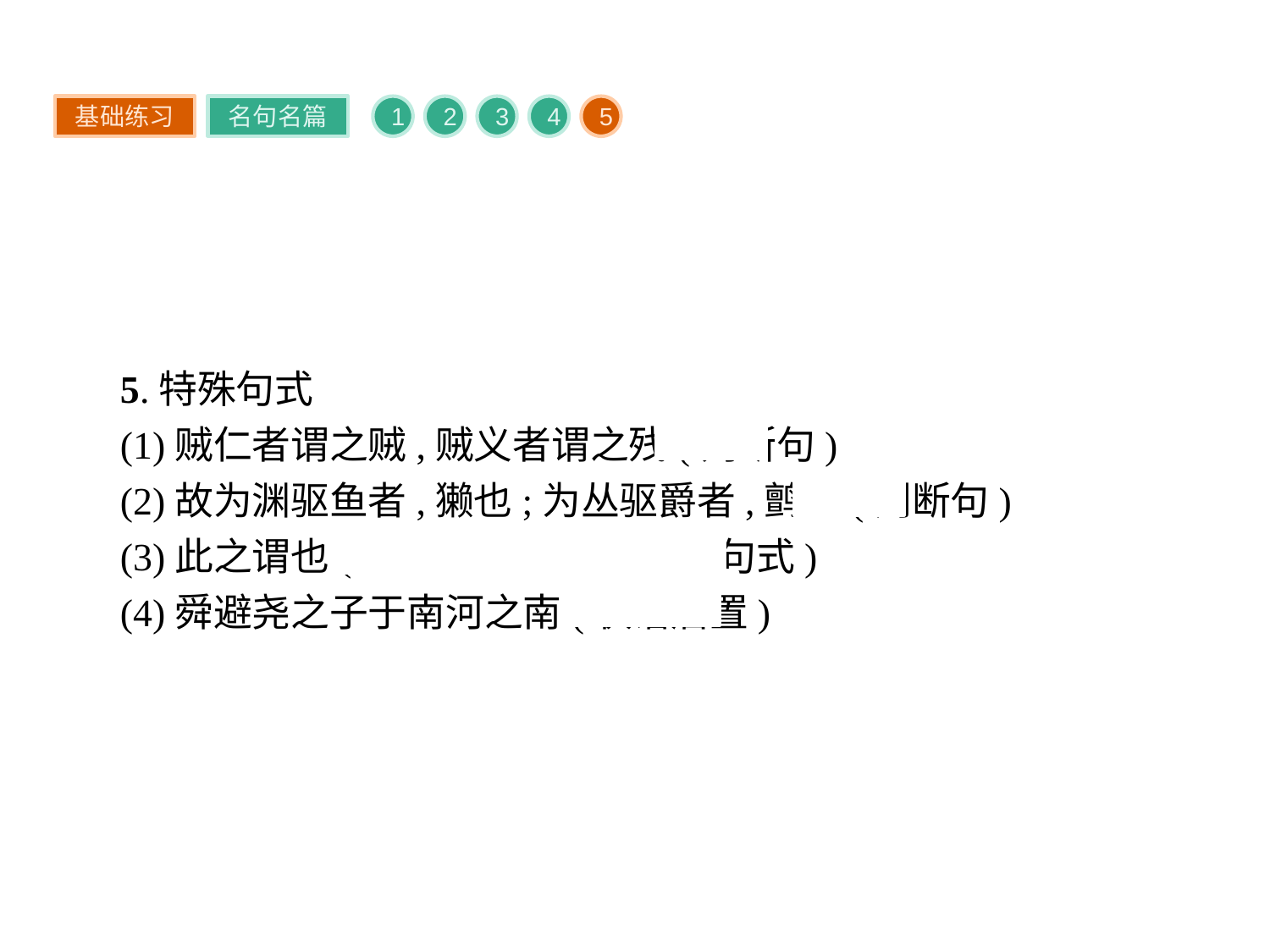

基础练习
名句名篇
1
2
3
4
5
5.特殊句式
(1)贼仁者谓之贼,贼义者谓之残(判断句)
(2)故为渊驱鱼者,獭也;为丛驱爵者,鹯也(判断句)
(3)此之谓也(“……之谓也”:固定句式)
(4)舜避尧之子于南河之南(状语后置)